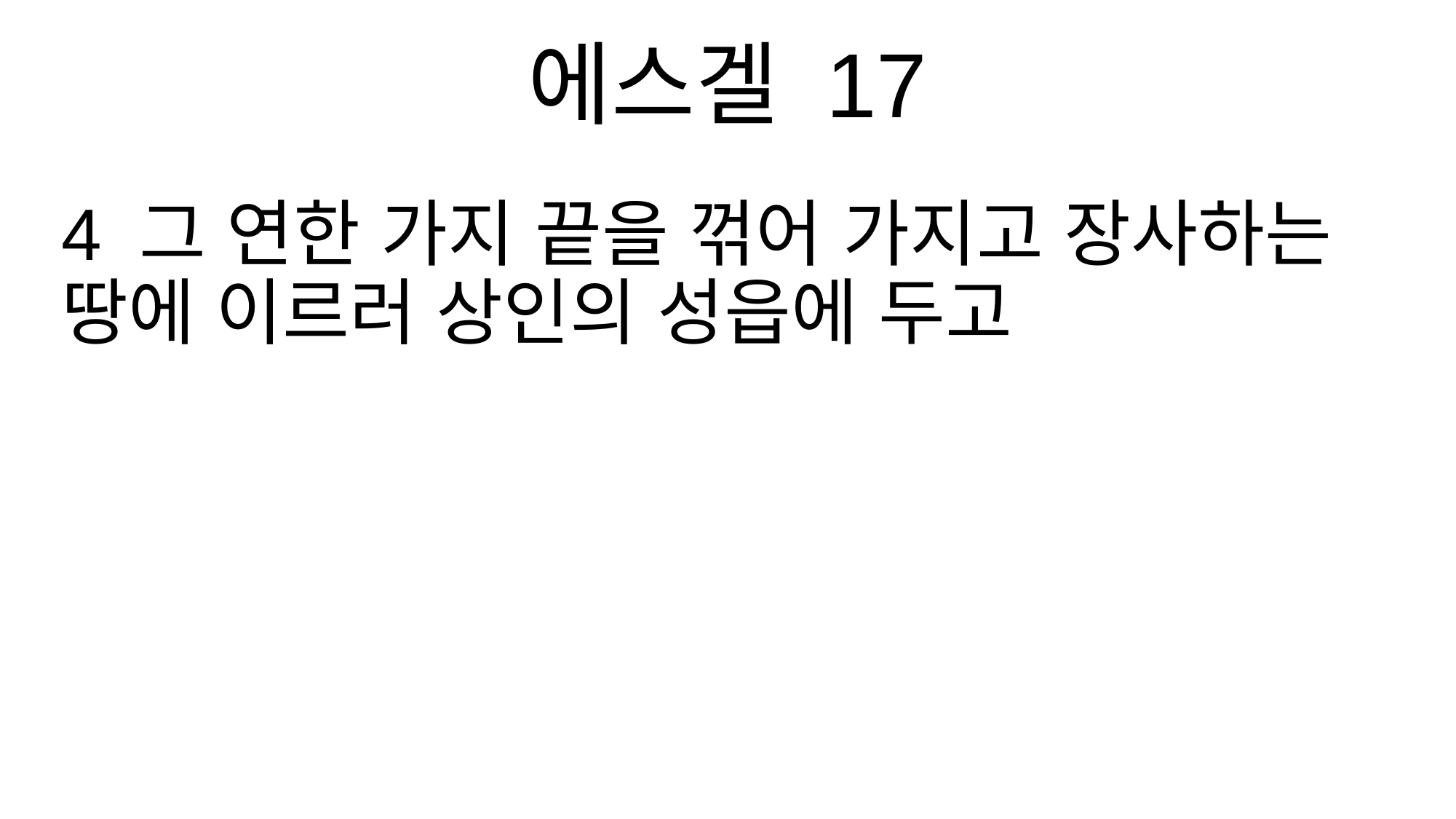

에스겔 17
4 그 연한 가지 끝을 꺾어 가지고 장사하는 땅에 이르러 상인의 성읍에 두고